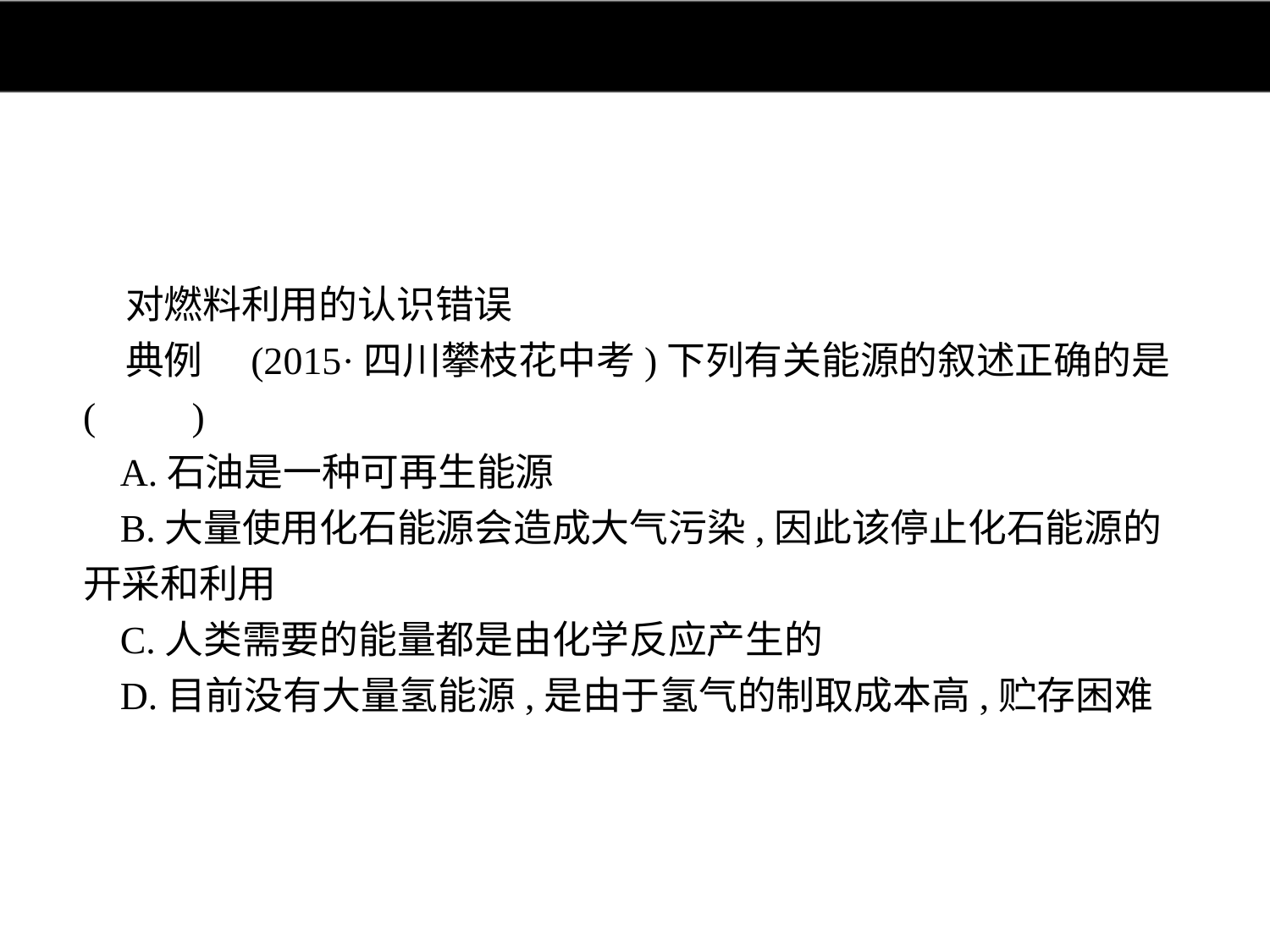

对燃料利用的认识错误
典例　(2015·四川攀枝花中考)下列有关能源的叙述正确的是(　　)
A.石油是一种可再生能源
B.大量使用化石能源会造成大气污染,因此该停止化石能源的开采和利用
C.人类需要的能量都是由化学反应产生的
D.目前没有大量氢能源,是由于氢气的制取成本高,贮存困难